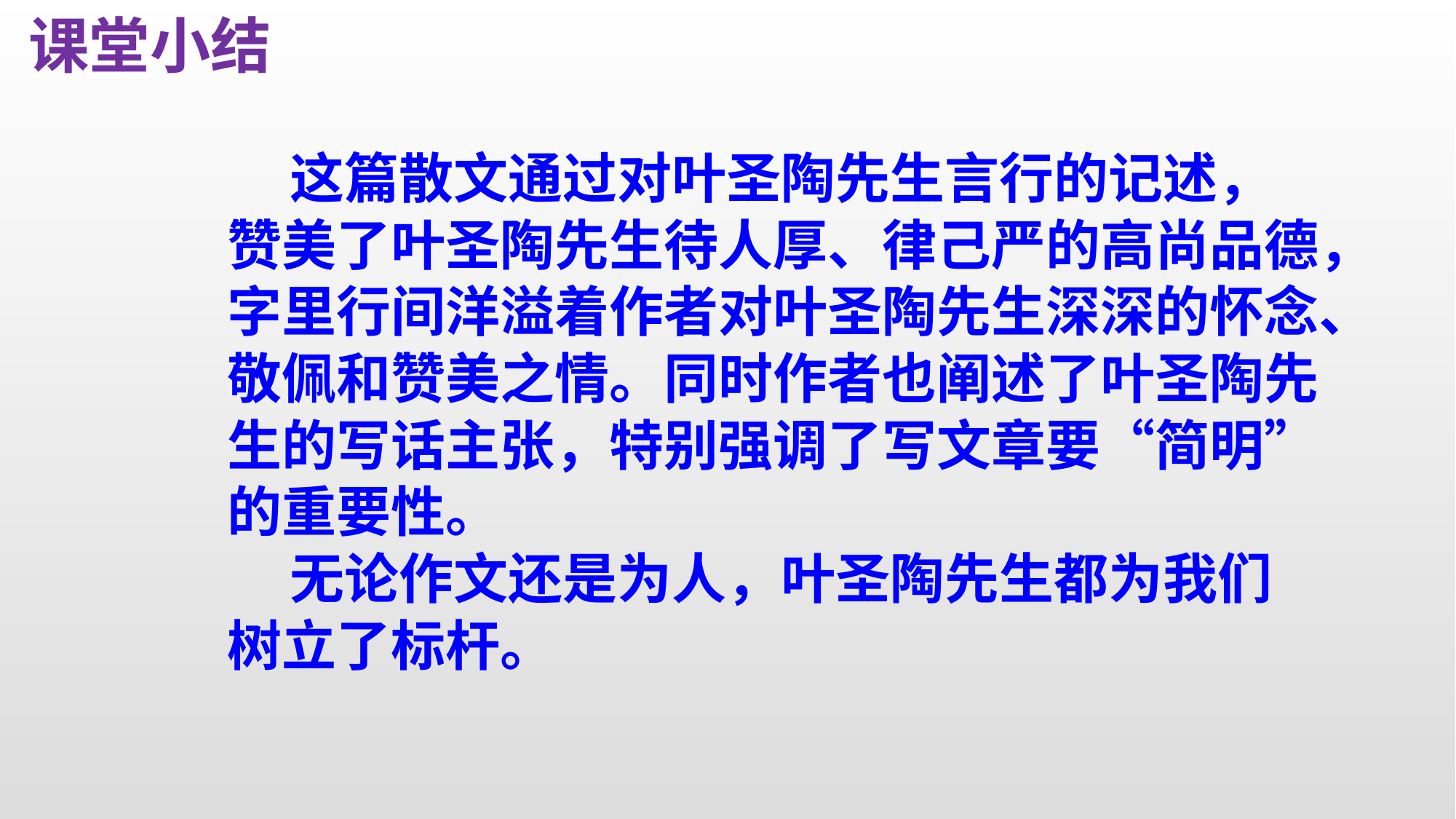

课堂小结
    这篇散文通过对叶圣陶先生言行的记述，赞美了叶圣陶先生待人厚、律己严的高尚品德，字里行间洋溢着作者对叶圣陶先生深深的怀念、敬佩和赞美之情。同时作者也阐述了叶圣陶先生的写话主张，特别强调了写文章要“简明”的重要性。
    无论作文还是为人，叶圣陶先生都为我们树立了标杆。